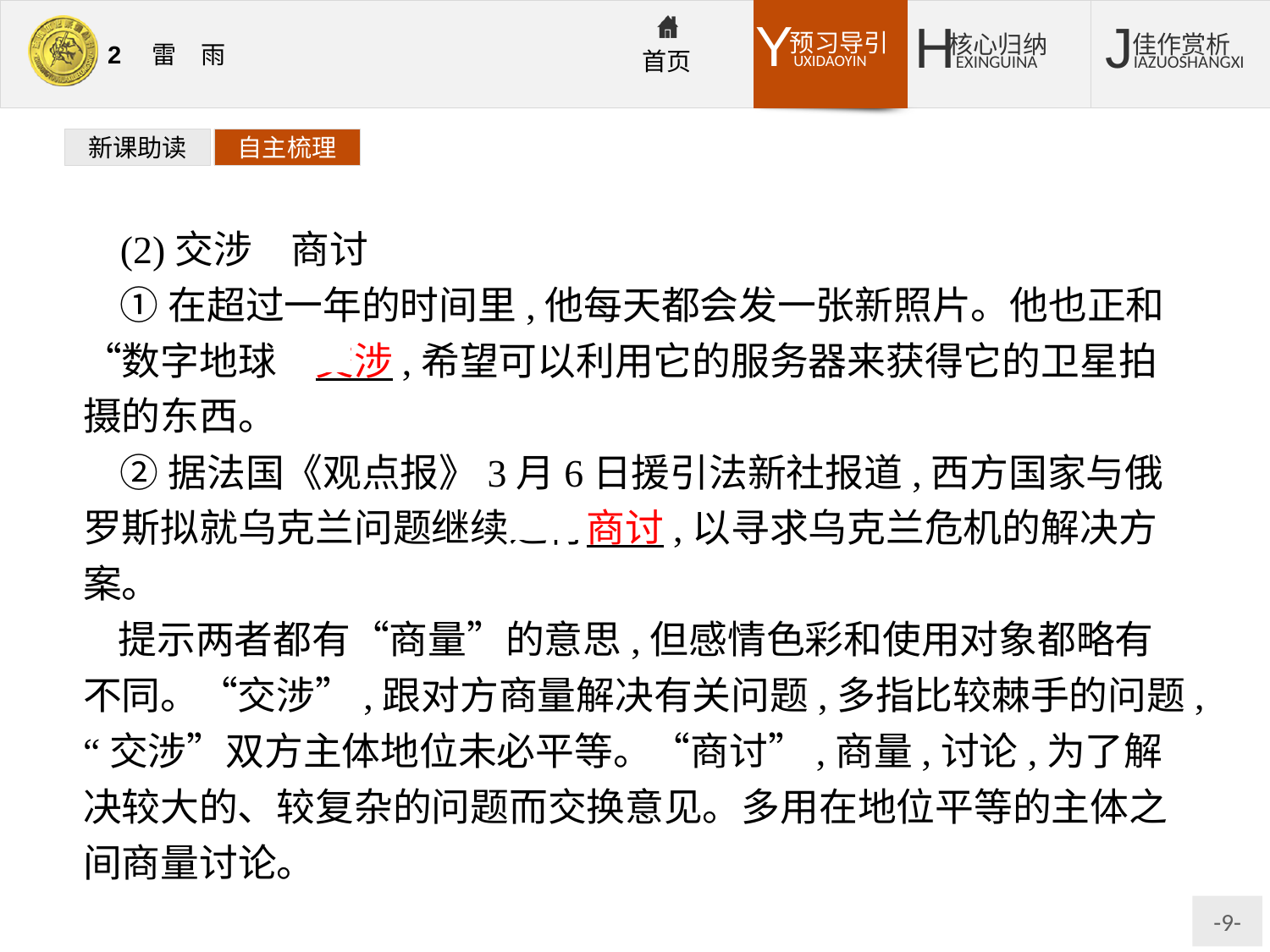

新课助读
自主梳理
(2)交涉　商讨
①在超过一年的时间里,他每天都会发一张新照片。他也正和“数字地球”交涉,希望可以利用它的服务器来获得它的卫星拍摄的东西。
②据法国《观点报》3月6日援引法新社报道,西方国家与俄罗斯拟就乌克兰问题继续进行商讨,以寻求乌克兰危机的解决方案。
提示两者都有“商量”的意思,但感情色彩和使用对象都略有不同。“交涉”,跟对方商量解决有关问题,多指比较棘手的问题,“交涉”双方主体地位未必平等。“商讨”,商量,讨论,为了解决较大的、较复杂的问题而交换意见。多用在地位平等的主体之间商量讨论。